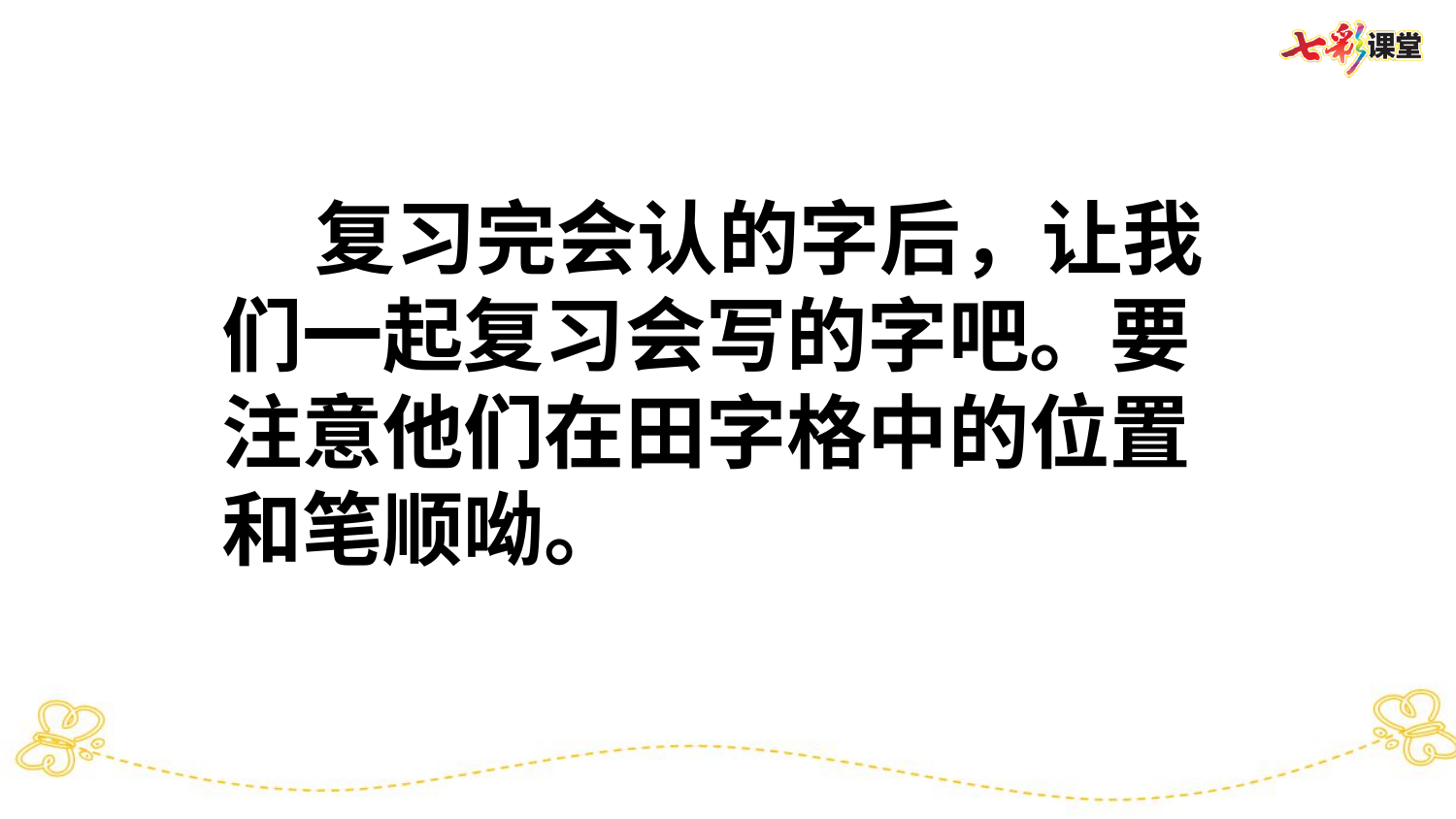

复习完会认的字后，让我们一起复习会写的字吧。要注意他们在田字格中的位置和笔顺呦。